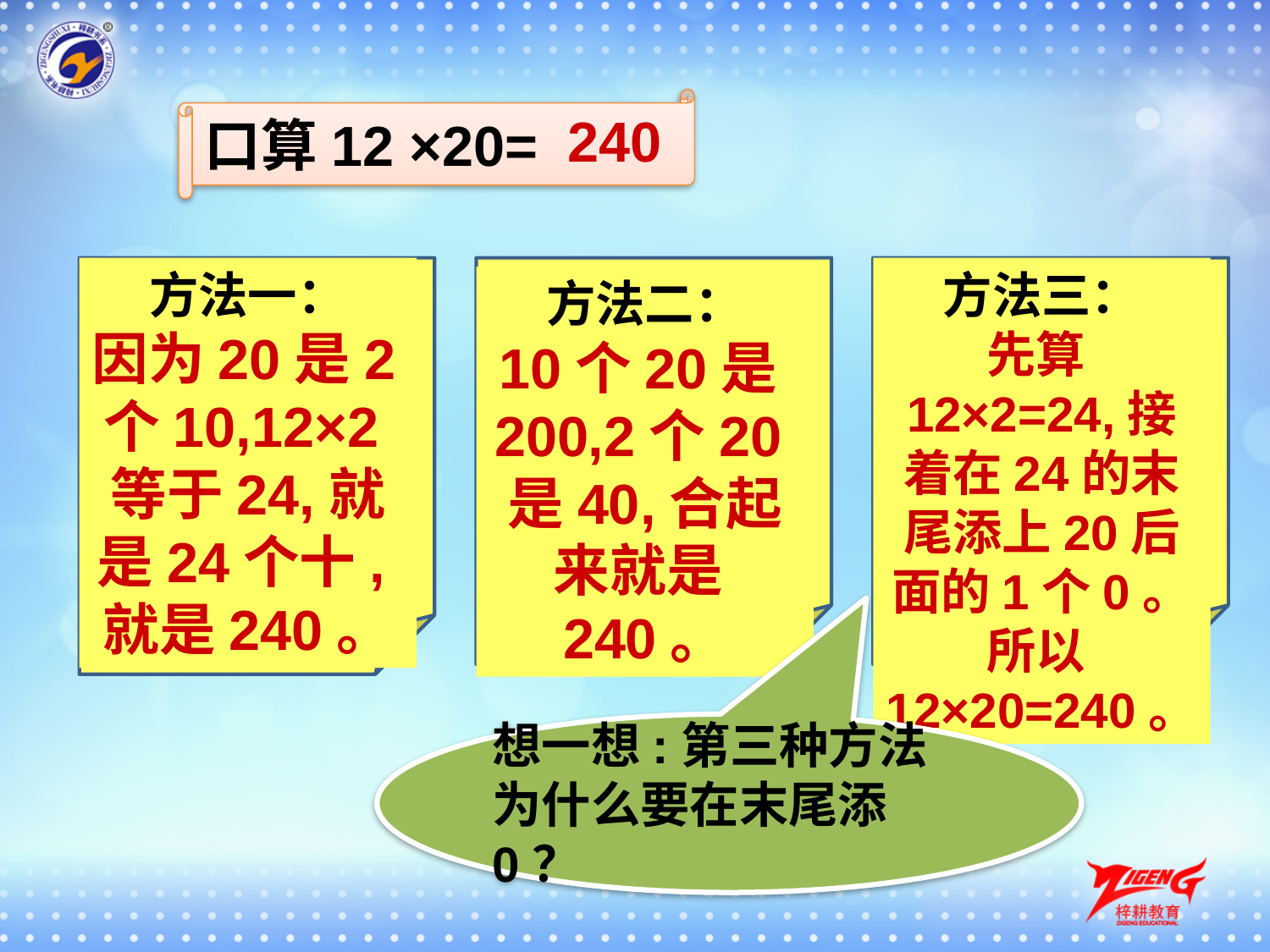

口算12 ×20=

240
1:6×9=54,54+6=60,所以6×10=60。
方法一：
因为20是2个10,12×2等于24,就是24个十,就是240。
1:6×9=54,54+6=60,所以6×10=60。
方法二：
10个20是200,2个20是40,合起来就是240。
1:6×9=54,54+6=60,所以6×10=60。
方法三：
先算12×2=24,接着在24的末尾添上20后面的1个0。所以12×20=240。
想一想:第三种方法为什么要在末尾添0？